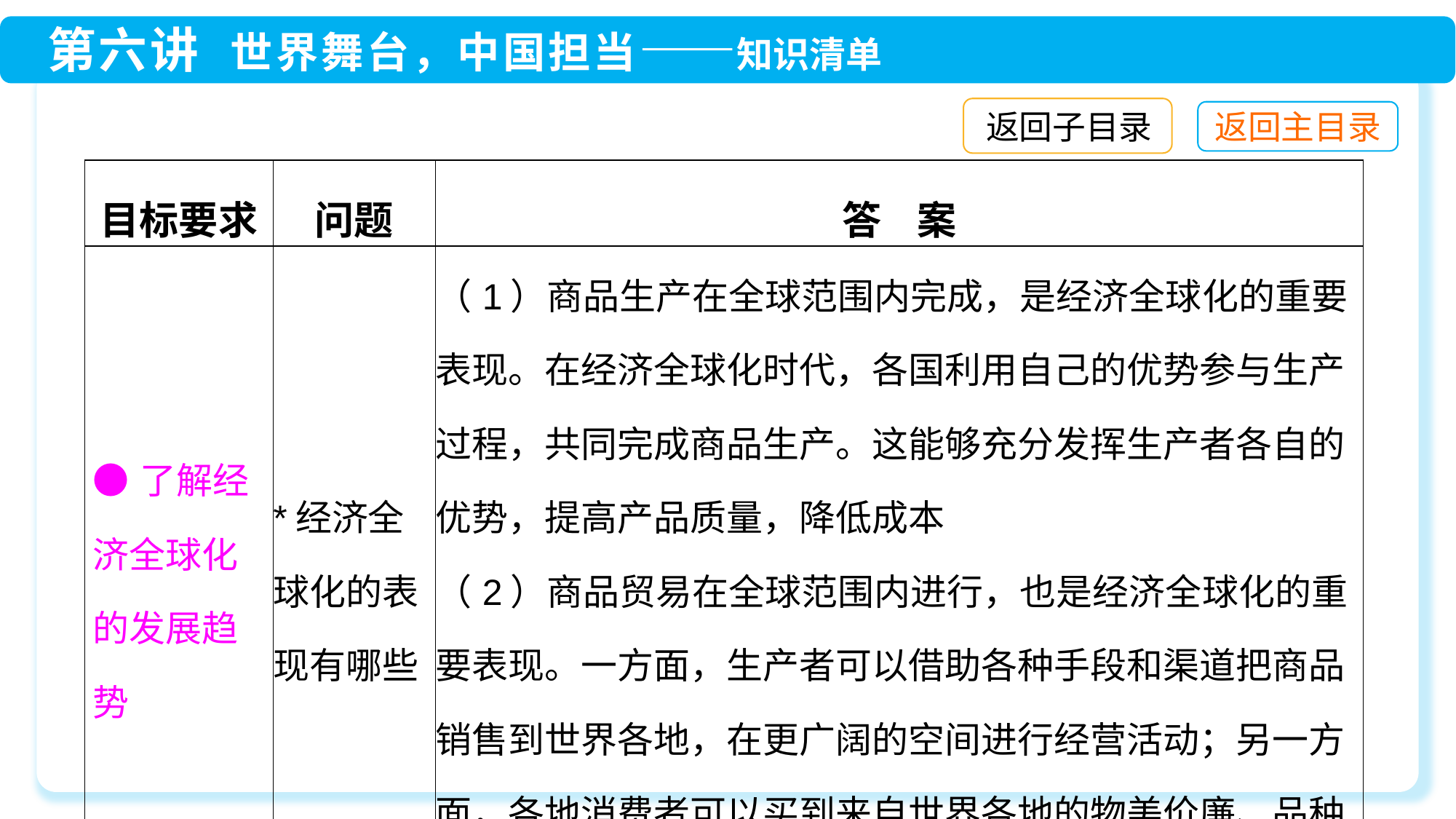

返回子目录
| 目标要求 | 问题 | 答 案 |
| --- | --- | --- |
| ●了解经济全球化的发展趋势 | \*经济全球化的表现有哪些 | （1）商品生产在全球范围内完成，是经济全球化的重要表现。在经济全球化时代，各国利用自己的优势参与生产过程，共同完成商品生产。这能够充分发挥生产者各自的优势，提高产品质量，降低成本 （2）商品贸易在全球范围内进行，也是经济全球化的重要表现。一方面，生产者可以借助各种手段和渠道把商品销售到世界各地，在更广阔的空间进行经营活动；另一方面，各地消费者可以买到来自世界各地的物美价廉、品种丰富的商品 |